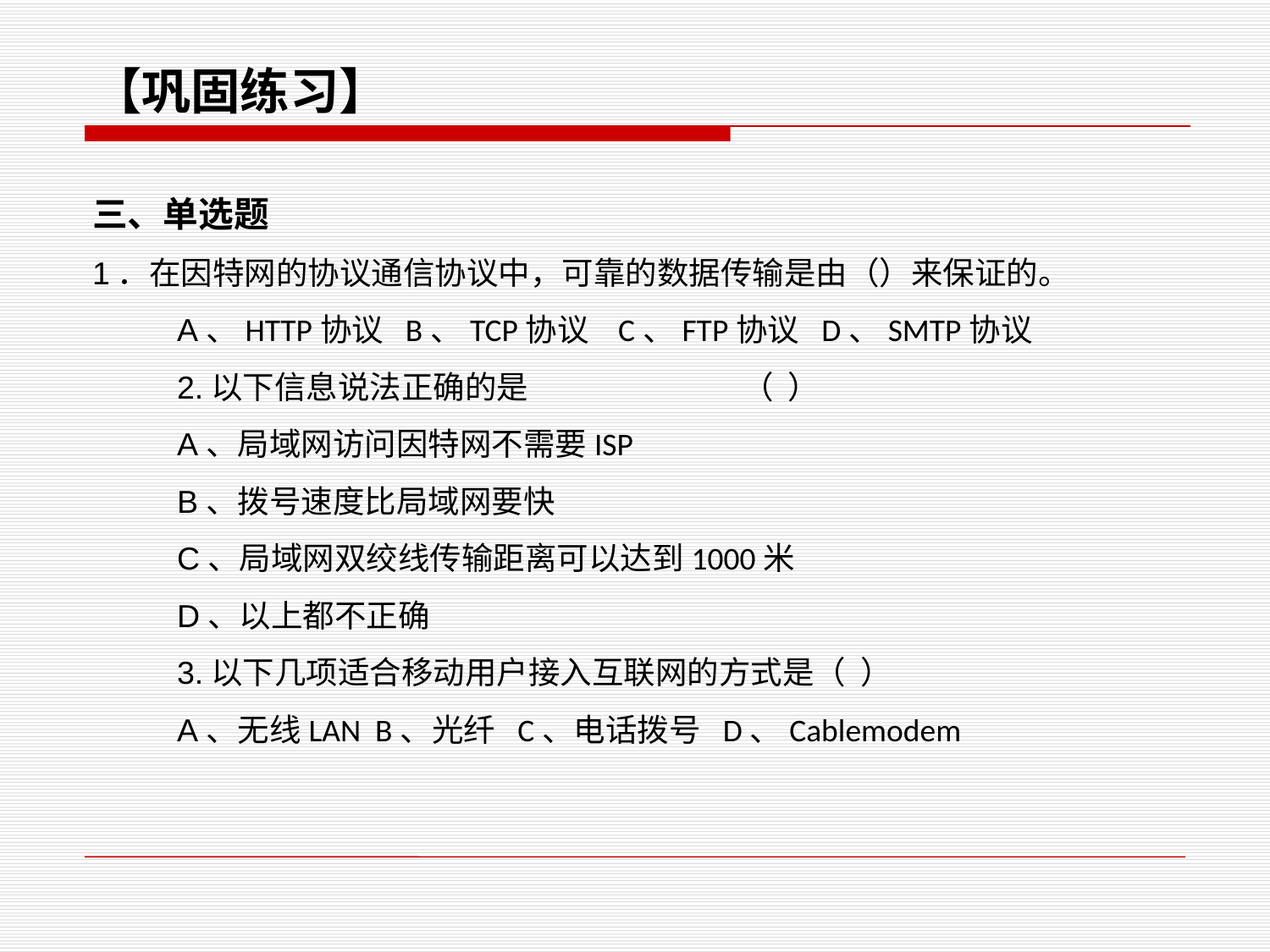

【巩固练习】
三、单选题
1．在因特网的协议通信协议中，可靠的数据传输是由（）来保证的。
A、HTTP协议  B、TCP协议   C、FTP协议  D、SMTP协议
2.以下信息说法正确的是		  （  ）
A、局域网访问因特网不需要ISP
B、拨号速度比局域网要快
C、局域网双绞线传输距离可以达到1000米
D、以上都不正确
3.以下几项适合移动用户接入互联网的方式是（  ）
A、无线LAN  B、光纤  C、电话拨号  D、Cablemodem
53